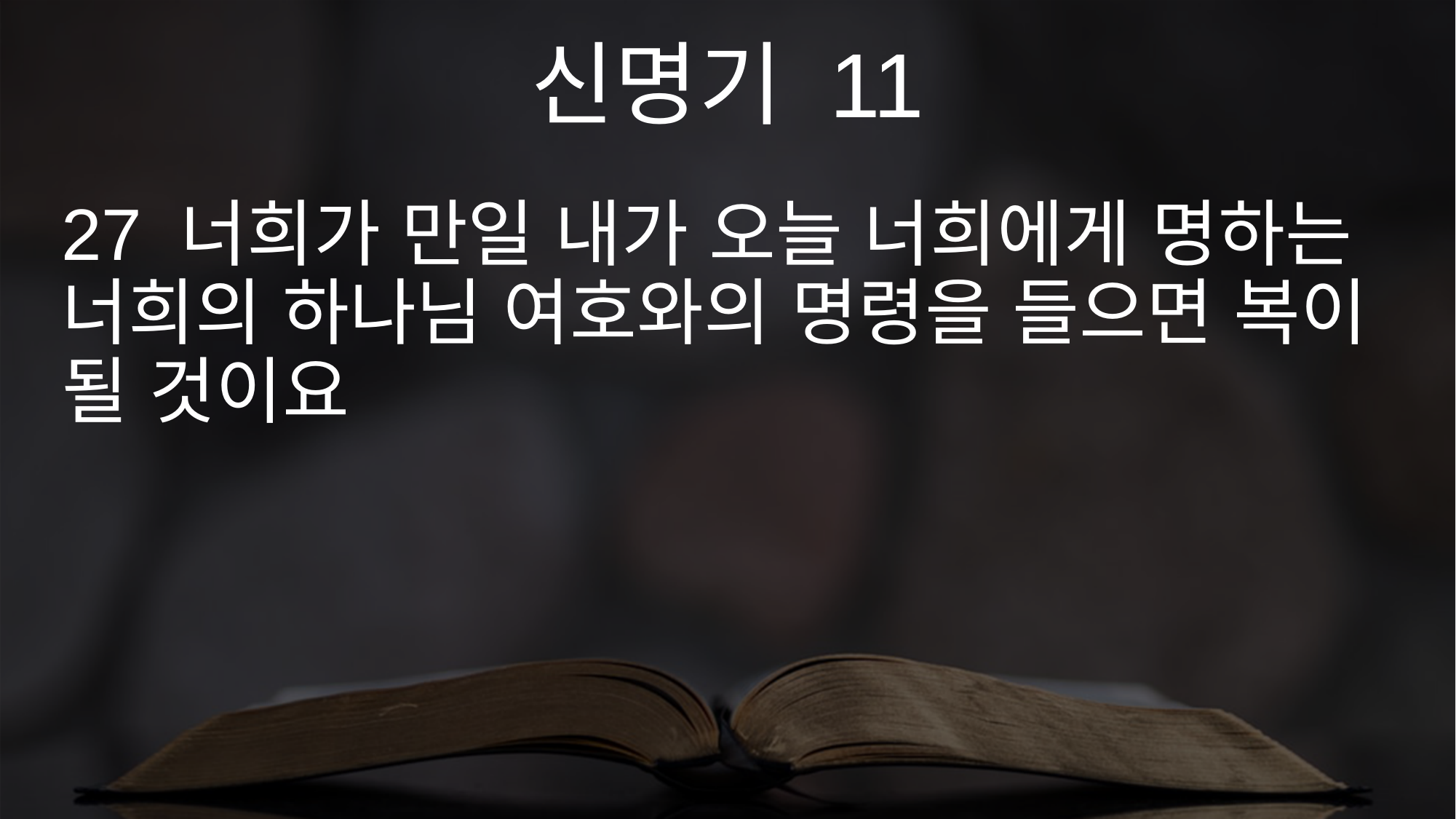

신명기 11
27 너희가 만일 내가 오늘 너희에게 명하는 너희의 하나님 여호와의 명령을 들으면 복이 될 것이요